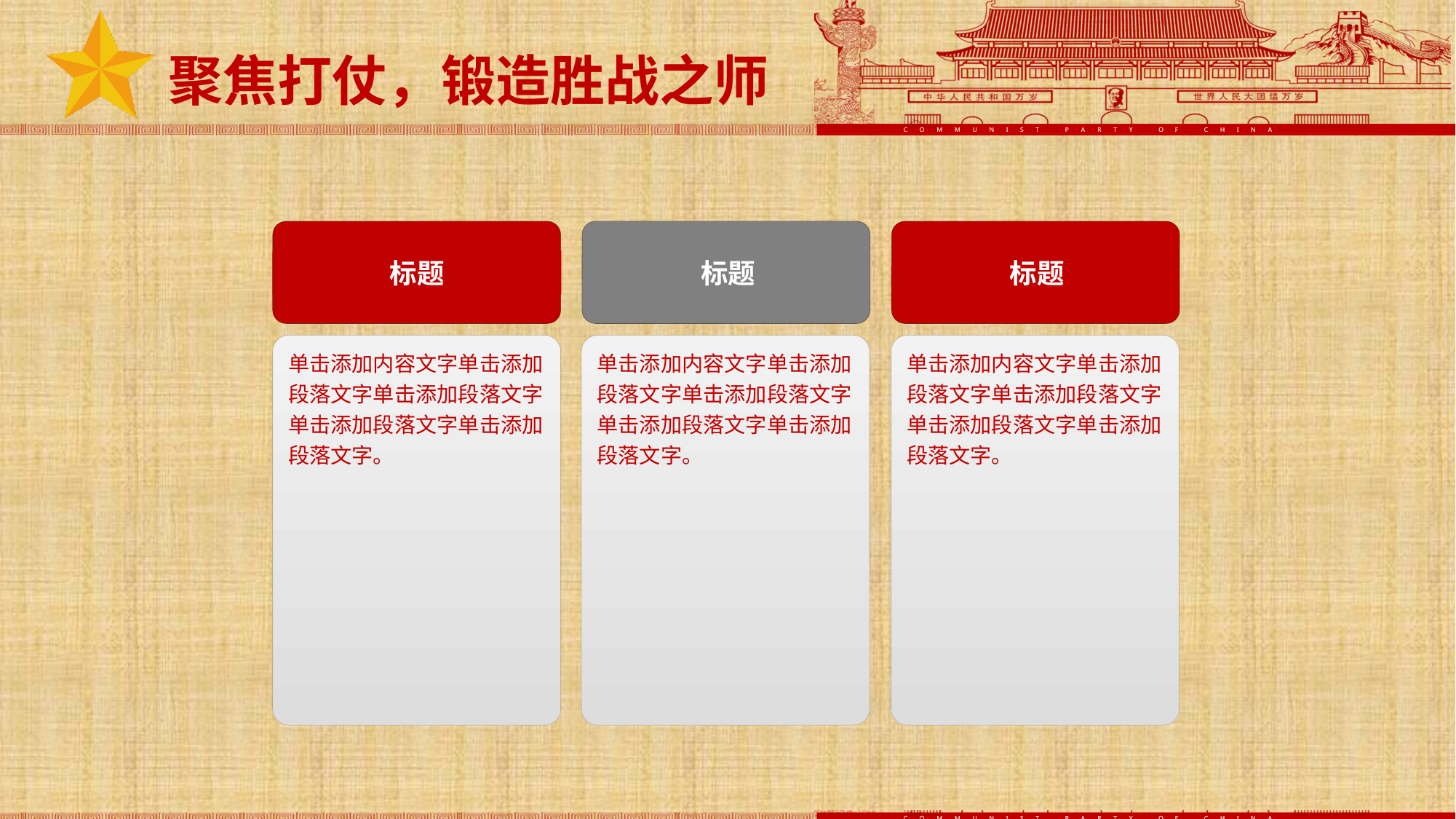

聚焦打仗，锻造胜战之师

标题

标题

标题
单击添加内容文字单击添加段落文字单击添加段落文字单击添加段落文字单击添加段落文字。

单击添加内容文字单击添加段落文字单击添加段落文字单击添加段落文字单击添加段落文字。

单击添加内容文字单击添加段落文字单击添加段落文字单击添加段落文字单击添加段落文字。